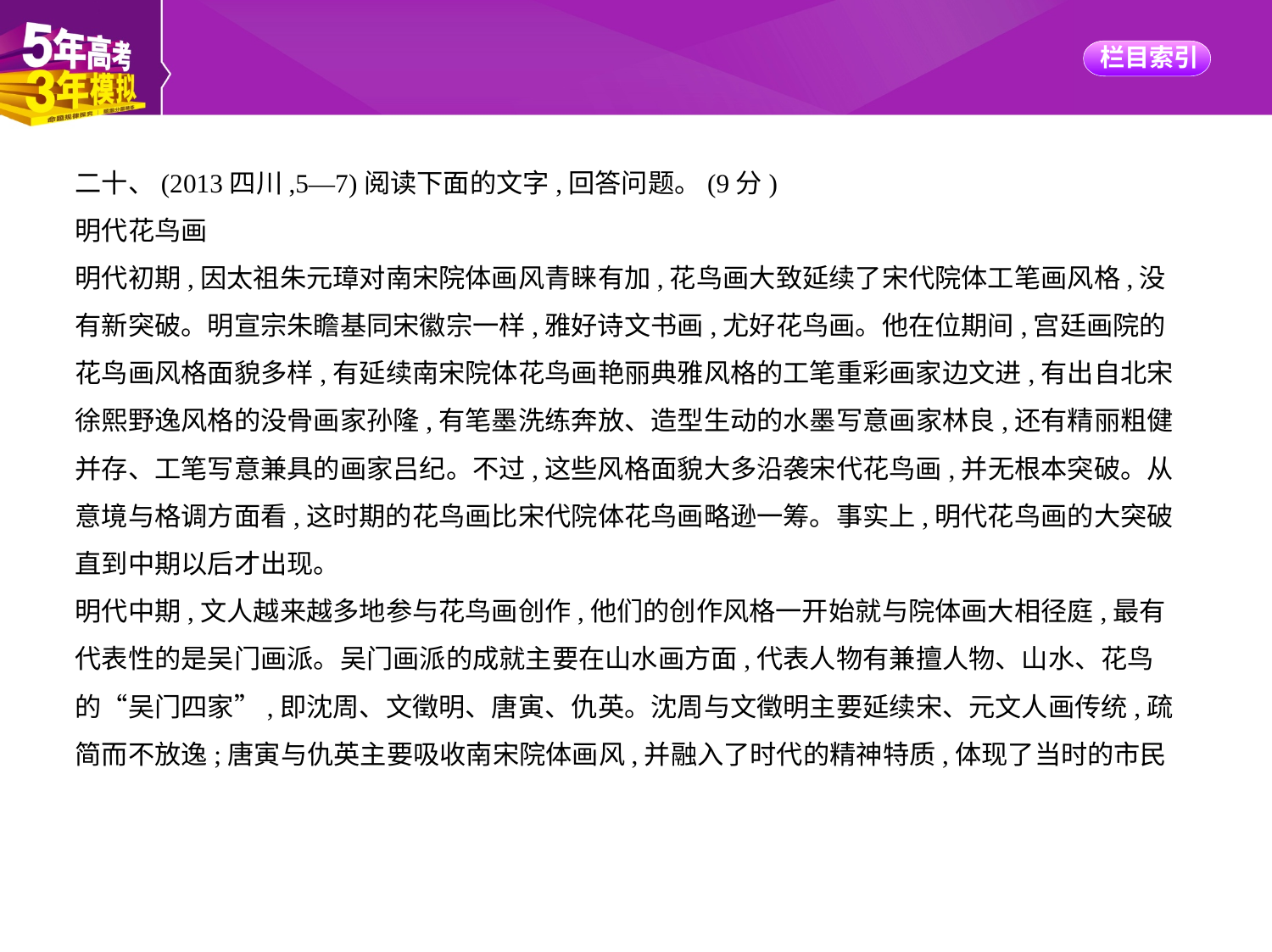

二十、(2013四川,5—7)阅读下面的文字,回答问题。(9分)
明代花鸟画
明代初期,因太祖朱元璋对南宋院体画风青睐有加,花鸟画大致延续了宋代院体工笔画风格,没
有新突破。明宣宗朱瞻基同宋徽宗一样,雅好诗文书画,尤好花鸟画。他在位期间,宫廷画院的
花鸟画风格面貌多样,有延续南宋院体花鸟画艳丽典雅风格的工笔重彩画家边文进,有出自北宋
徐熙野逸风格的没骨画家孙隆,有笔墨洗练奔放、造型生动的水墨写意画家林良,还有精丽粗健
并存、工笔写意兼具的画家吕纪。不过,这些风格面貌大多沿袭宋代花鸟画,并无根本突破。从
意境与格调方面看,这时期的花鸟画比宋代院体花鸟画略逊一筹。事实上,明代花鸟画的大突破
直到中期以后才出现。
明代中期,文人越来越多地参与花鸟画创作,他们的创作风格一开始就与院体画大相径庭,最有
代表性的是吴门画派。吴门画派的成就主要在山水画方面,代表人物有兼擅人物、山水、花鸟
的“吴门四家”,即沈周、文徵明、唐寅、仇英。沈周与文徵明主要延续宋、元文人画传统,疏
简而不放逸;唐寅与仇英主要吸收南宋院体画风,并融入了时代的精神特质,体现了当时的市民